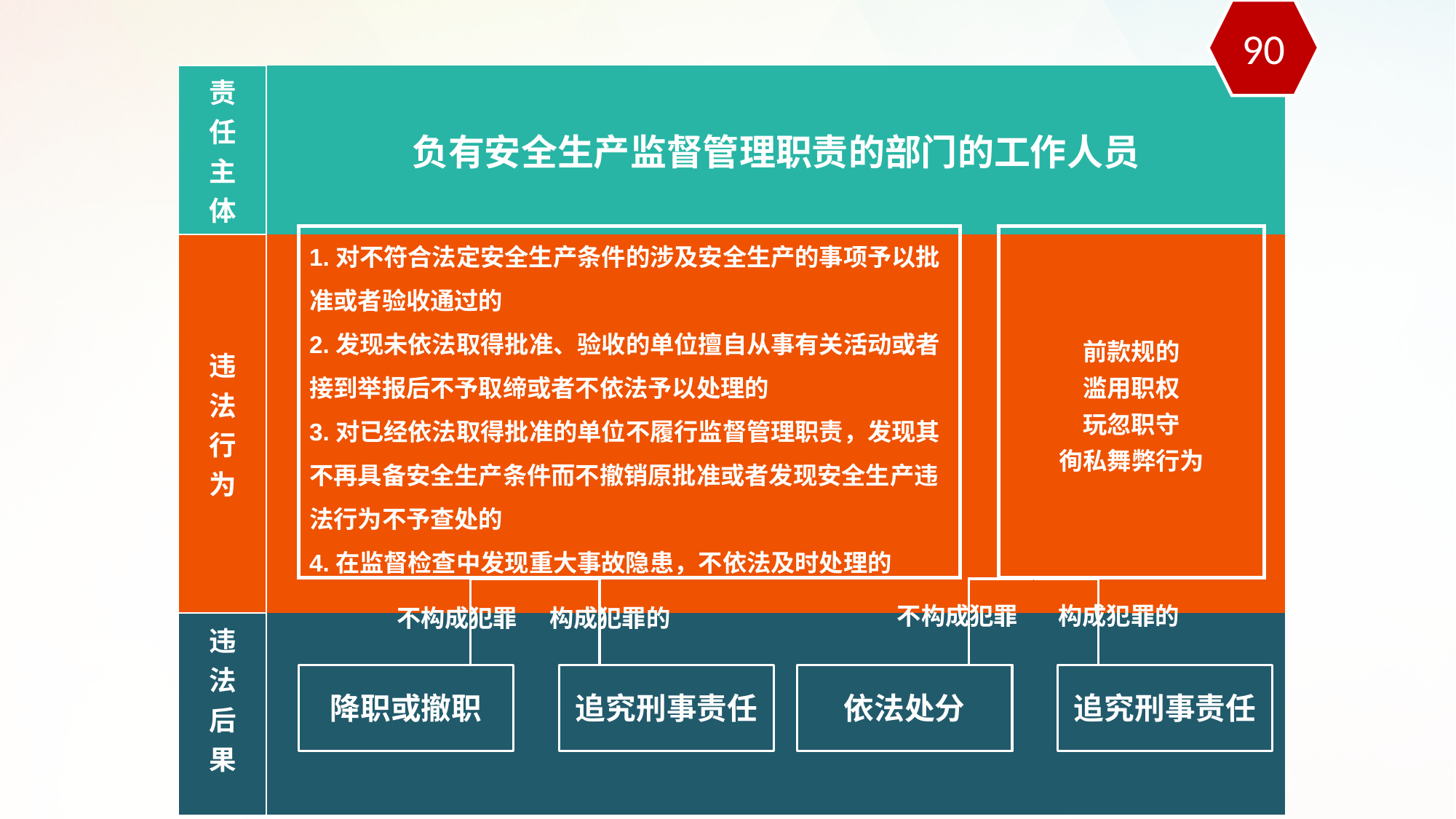

90
| 责 任 主 体 | 负有安全生产监督管理职责的部门的工作人员 |
| --- | --- |
| 违 法 行 为 |  |
| 违 法 后 果 |  |
1.对不符合法定安全生产条件的涉及安全生产的事项予以批准或者验收通过的
2.发现未依法取得批准、验收的单位擅自从事有关活动或者接到举报后不予取缔或者不依法予以处理的
3.对已经依法取得批准的单位不履行监督管理职责，发现其不再具备安全生产条件而不撤销原批准或者发现安全生产违法行为不予查处的
4.在监督检查中发现重大事故隐患，不依法及时处理的
前款规的
滥用职权
玩忽职守
徇私舞弊行为
构成犯罪的
不构成犯罪
不构成犯罪
构成犯罪的
降职或撤职
追究刑事责任
依法处分
追究刑事责任